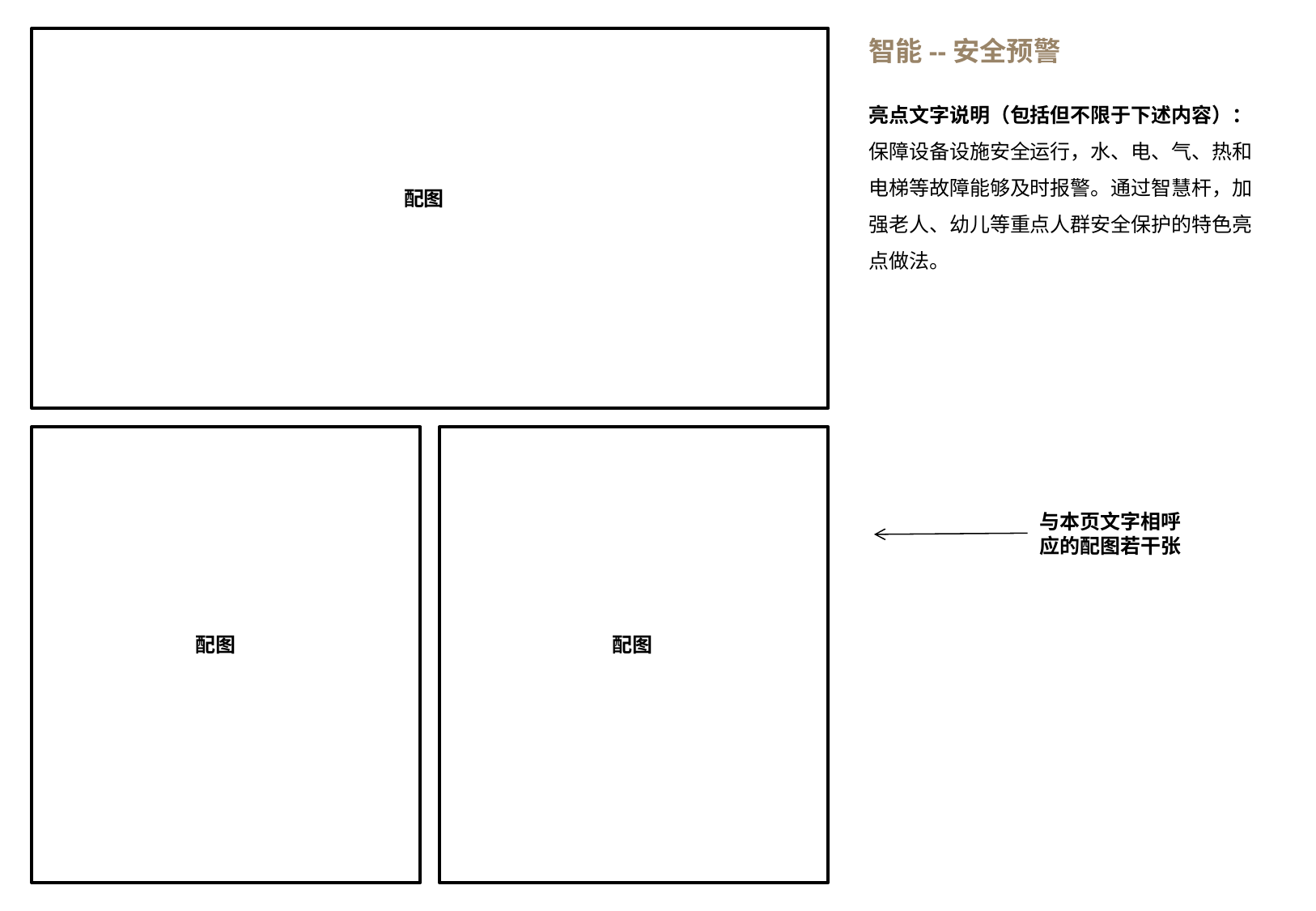

智能--安全预警
亮点文字说明（包括但不限于下述内容）：
保障设备设施安全运行，水、电、气、热和电梯等故障能够及时报警。通过智慧杆，加强老人、幼儿等重点人群安全保护的特色亮点做法。
配图

与本页文字相呼应的配图若干张
配图
配图